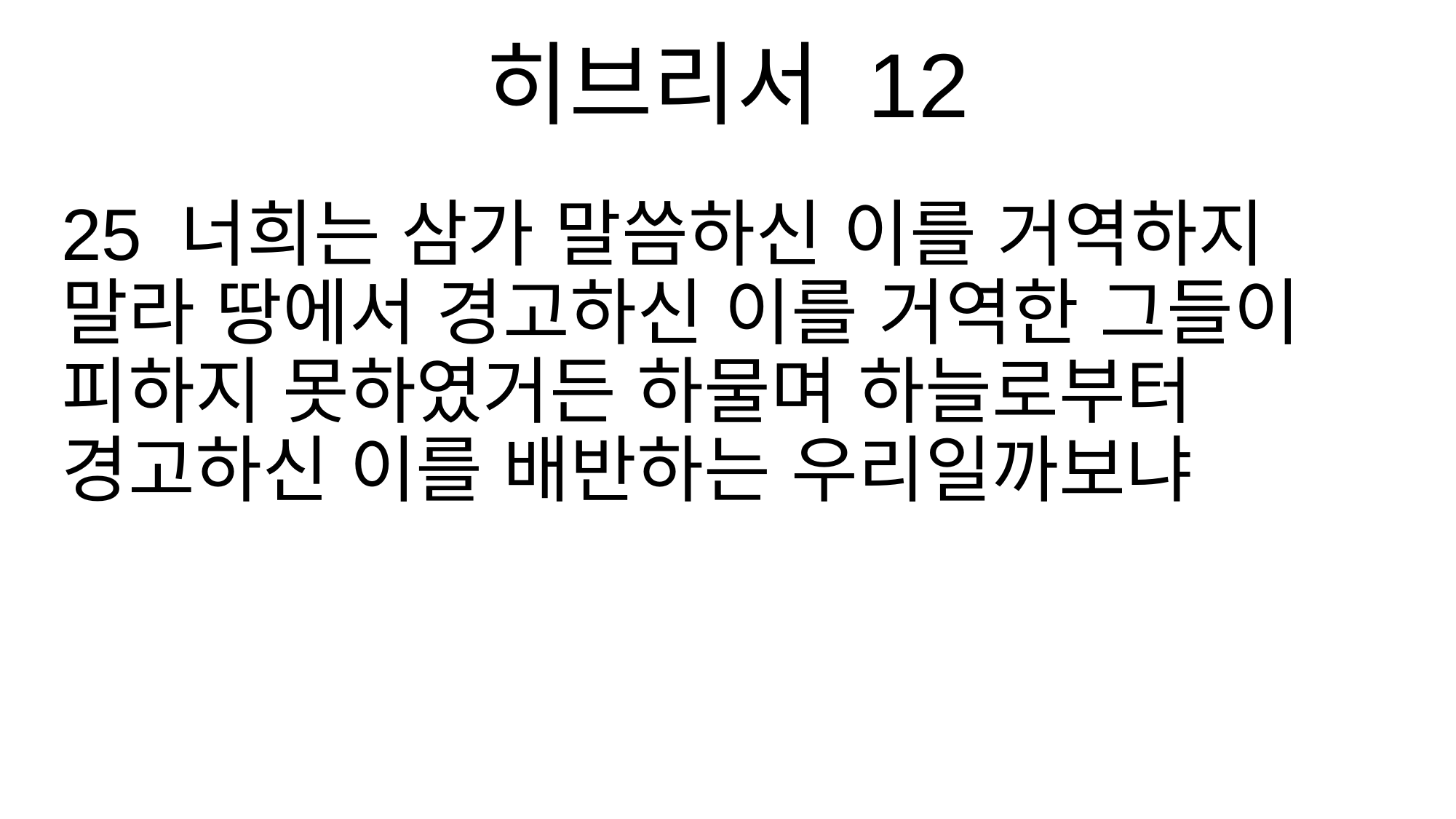

히브리서 12
25 너희는 삼가 말씀하신 이를 거역하지 말라 땅에서 경고하신 이를 거역한 그들이 피하지 못하였거든 하물며 하늘로부터 경고하신 이를 배반하는 우리일까보냐